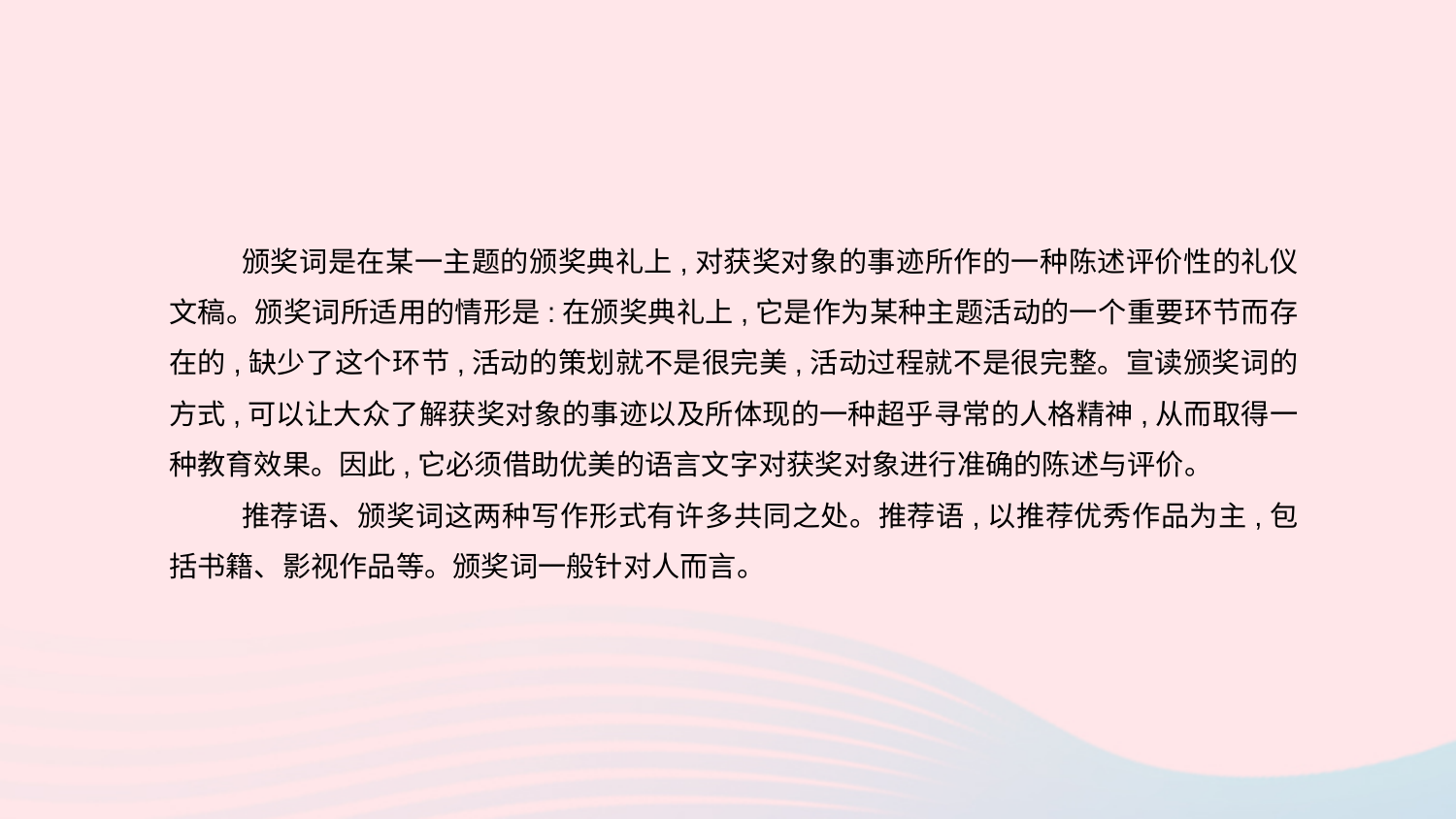

颁奖词是在某一主题的颁奖典礼上,对获奖对象的事迹所作的一种陈述评价性的礼仪文稿。颁奖词所适用的情形是:在颁奖典礼上,它是作为某种主题活动的一个重要环节而存在的,缺少了这个环节,活动的策划就不是很完美,活动过程就不是很完整。宣读颁奖词的方式,可以让大众了解获奖对象的事迹以及所体现的一种超乎寻常的人格精神,从而取得一种教育效果。因此,它必须借助优美的语言文字对获奖对象进行准确的陈述与评价。
推荐语、颁奖词这两种写作形式有许多共同之处。推荐语,以推荐优秀作品为主,包括书籍、影视作品等。颁奖词一般针对人而言。